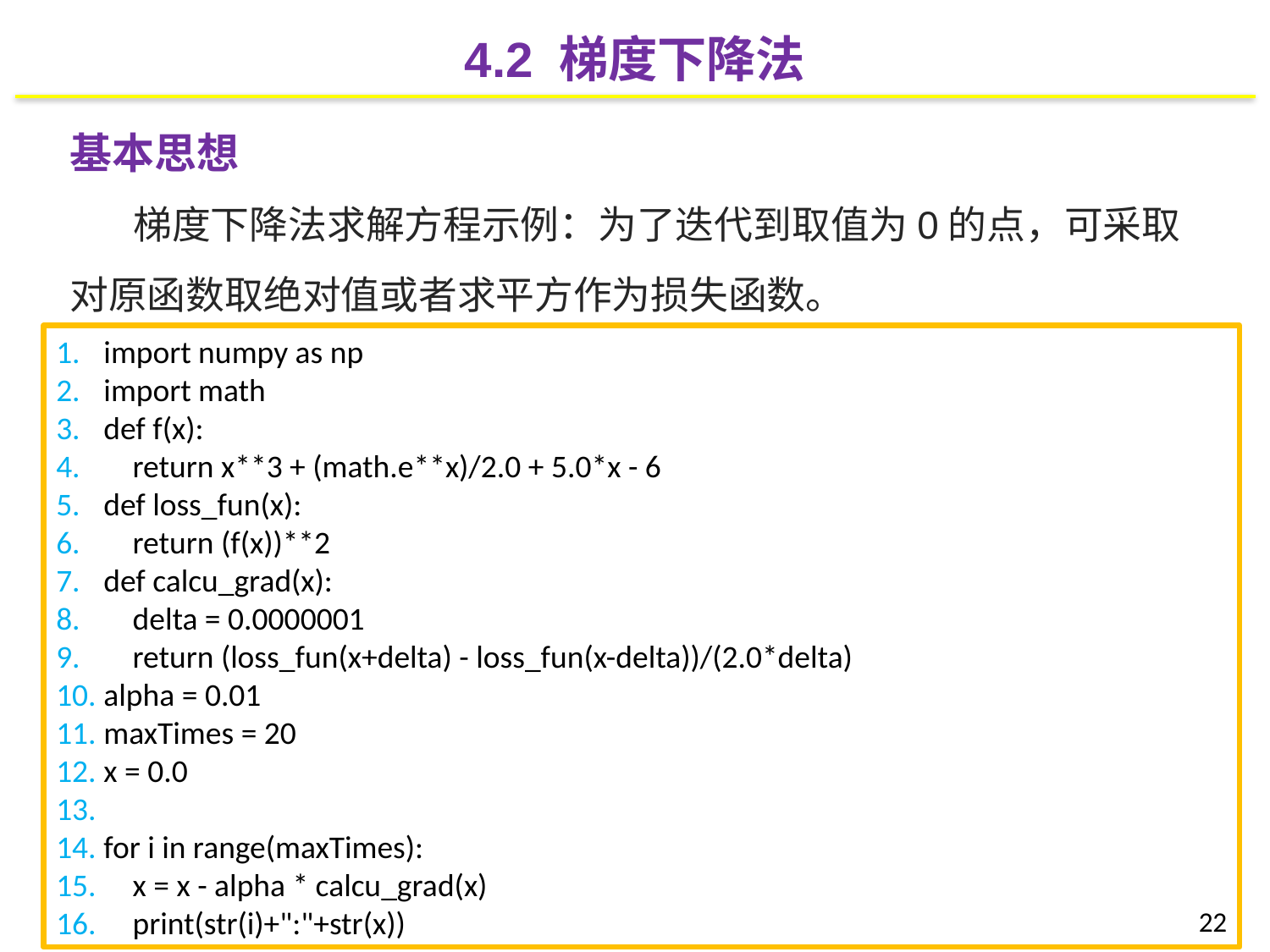

4.2 梯度下降法
基本思想
梯度下降法求解方程示例：为了迭代到取值为0的点，可采取对原函数取绝对值或者求平方作为损失函数。

import numpy as np
import math
def f(x):
    return x**3 + (math.e**x)/2.0 + 5.0*x - 6
def loss_fun(x):
    return (f(x))**2
def calcu_grad(x):
    delta = 0.0000001
    return (loss_fun(x+delta) - loss_fun(x-delta))/(2.0*delta)
alpha = 0.01
maxTimes = 20
x = 0.0

for i in range(maxTimes):
    x = x - alpha * calcu_grad(x)
    print(str(i)+":"+str(x))
22